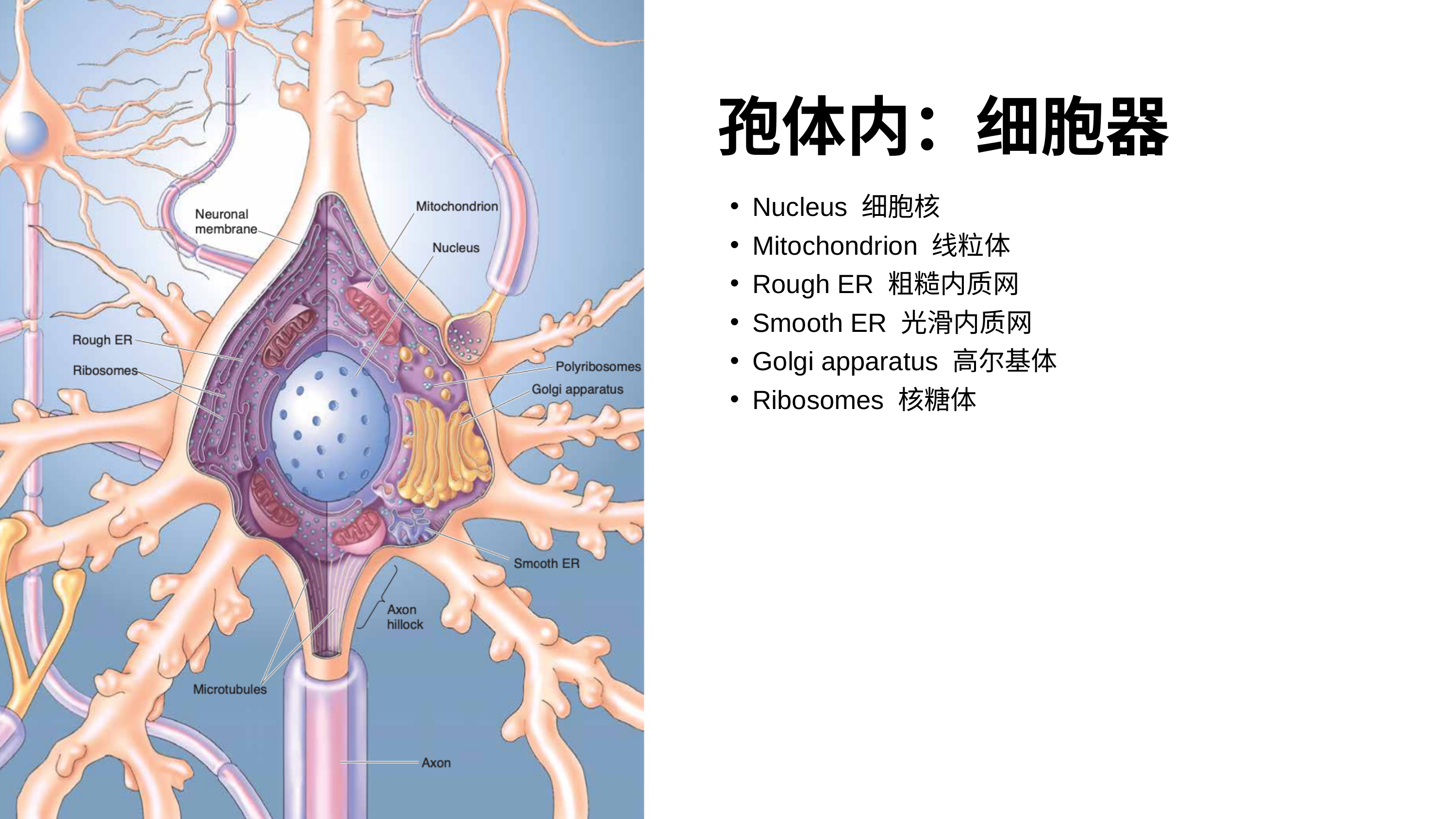

孢体内：细胞器
Nucleus 细胞核
Mitochondrion 线粒体
Rough ER 粗糙内质网
Smooth ER 光滑内质网
Golgi apparatus 高尔基体
Ribosomes 核糖体